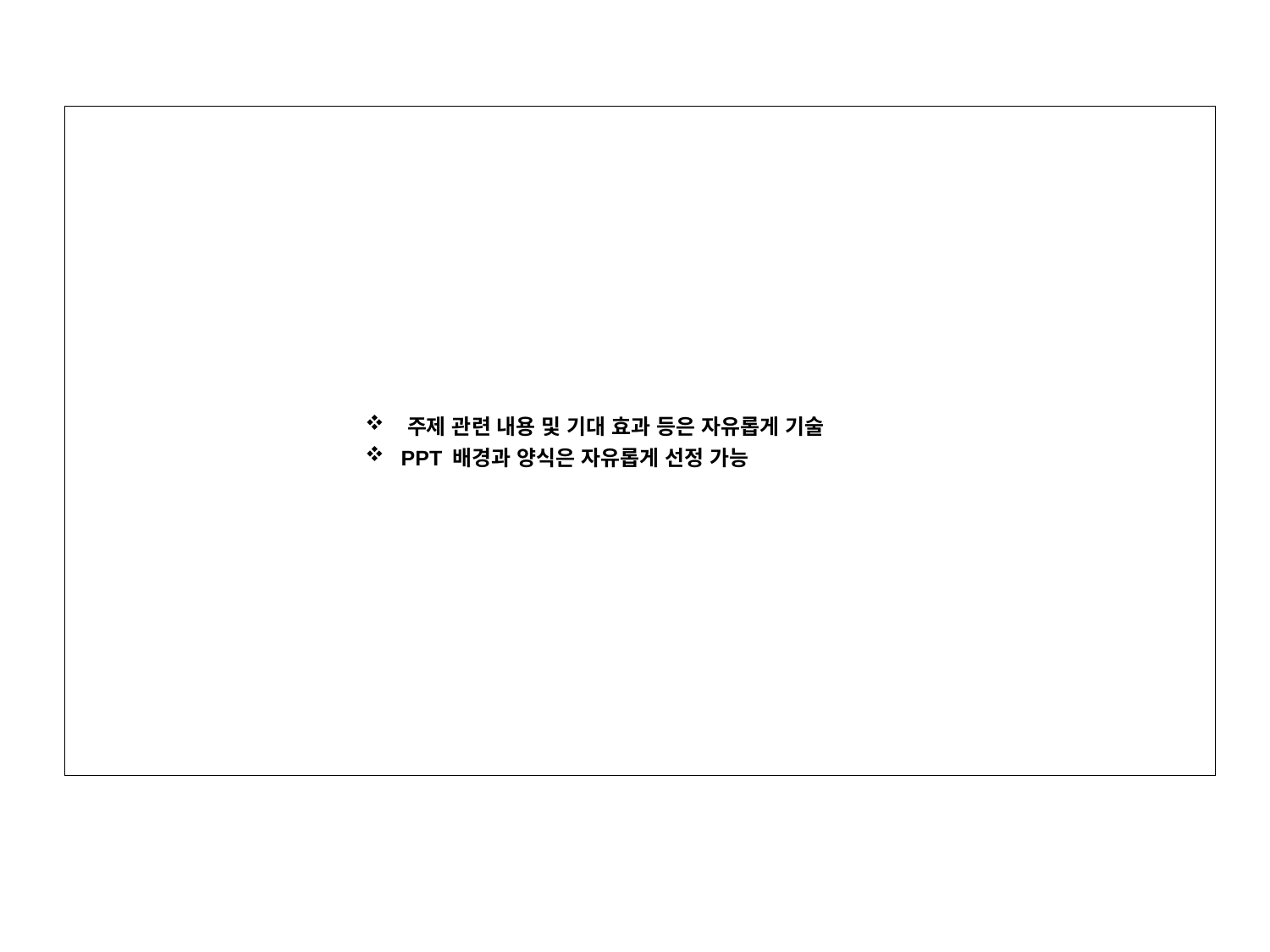

| 주제 관련 내용 및 기대 효과 등은 자유롭게 기술 PPT 배경과 양식은 자유롭게 선정 가능 |
| --- |